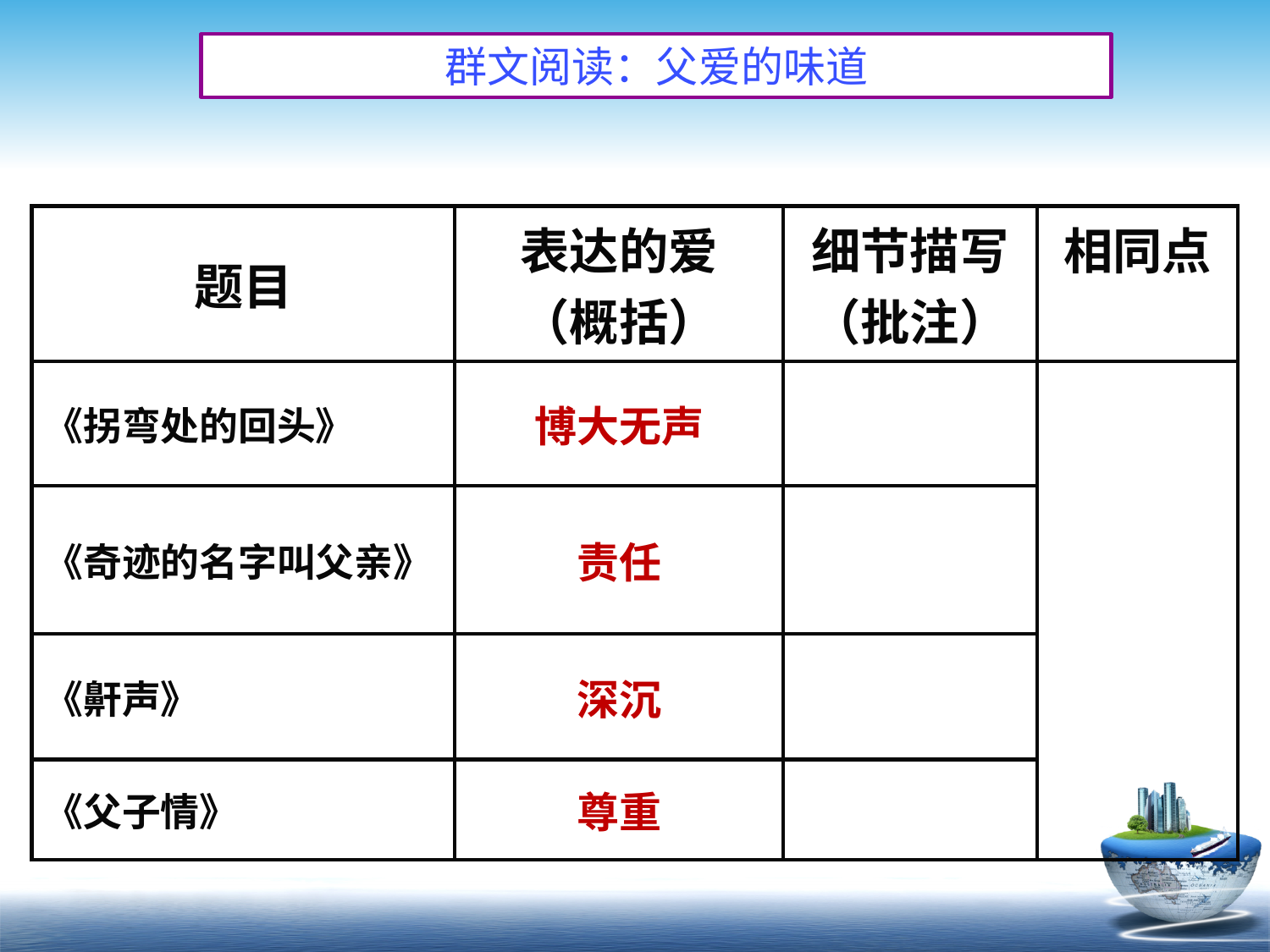

群文阅读：父爱的味道
| 题目 | 表达的爱 （概括） | 细节描写 （批注） | 相同点 |
| --- | --- | --- | --- |
| 《拐弯处的回头》 | 博大无声 |  |  |
| 《奇迹的名字叫父亲》 | 责任 |  |  |
| 《鼾声》 | 深沉 |  |  |
| 《父子情》 | 尊重 |  |  |